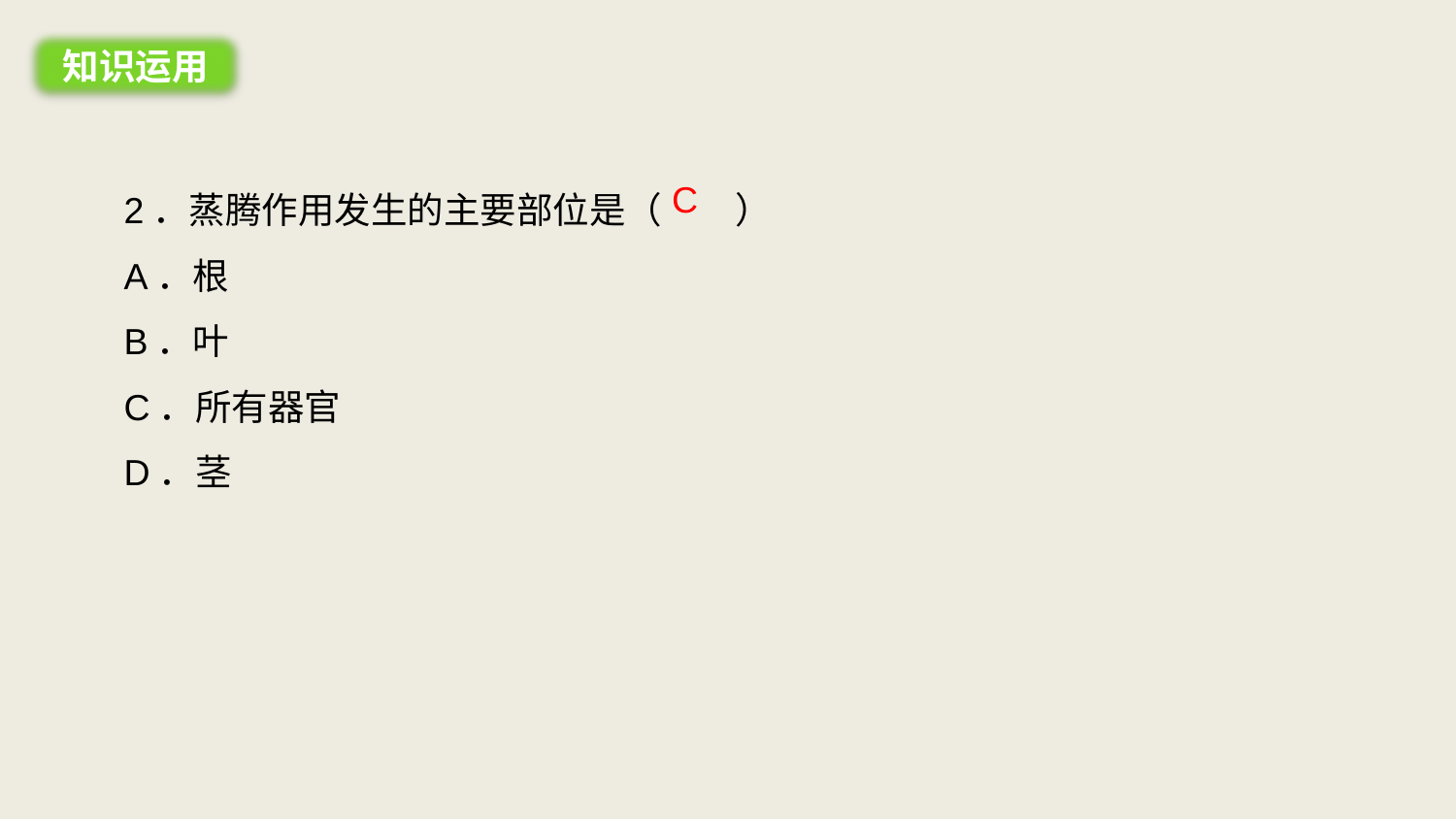

知识运用
2．蒸腾作用发生的主要部位是（　　）
A．根
B．叶
C．所有器官
D．茎
C